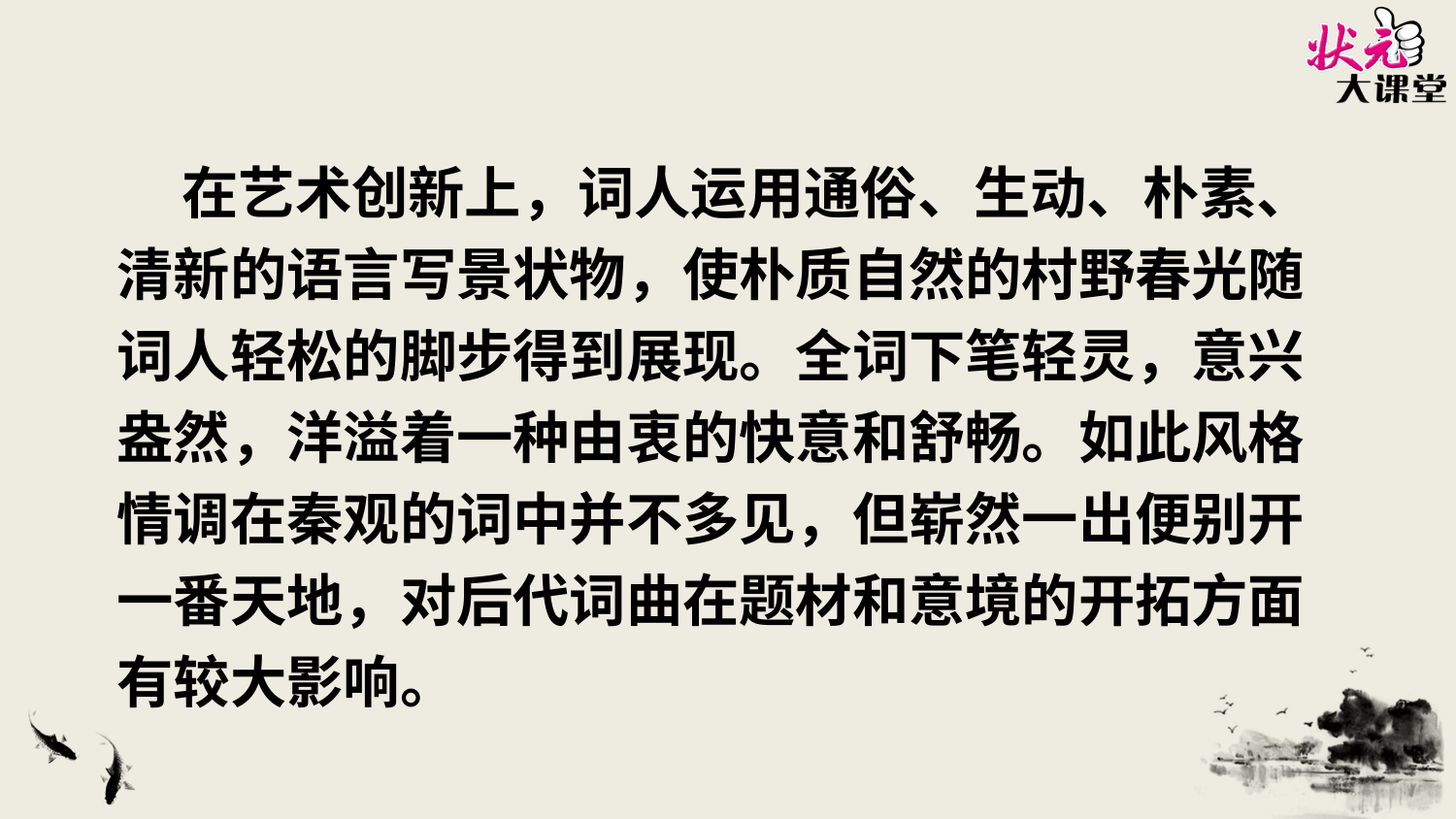

在艺术创新上，词人运用通俗、生动、朴素、清新的语言写景状物，使朴质自然的村野春光随词人轻松的脚步得到展现。全词下笔轻灵，意兴盎然，洋溢着一种由衷的快意和舒畅。如此风格情调在秦观的词中并不多见，但崭然一出便别开一番天地，对后代词曲在题材和意境的开拓方面有较大影响。